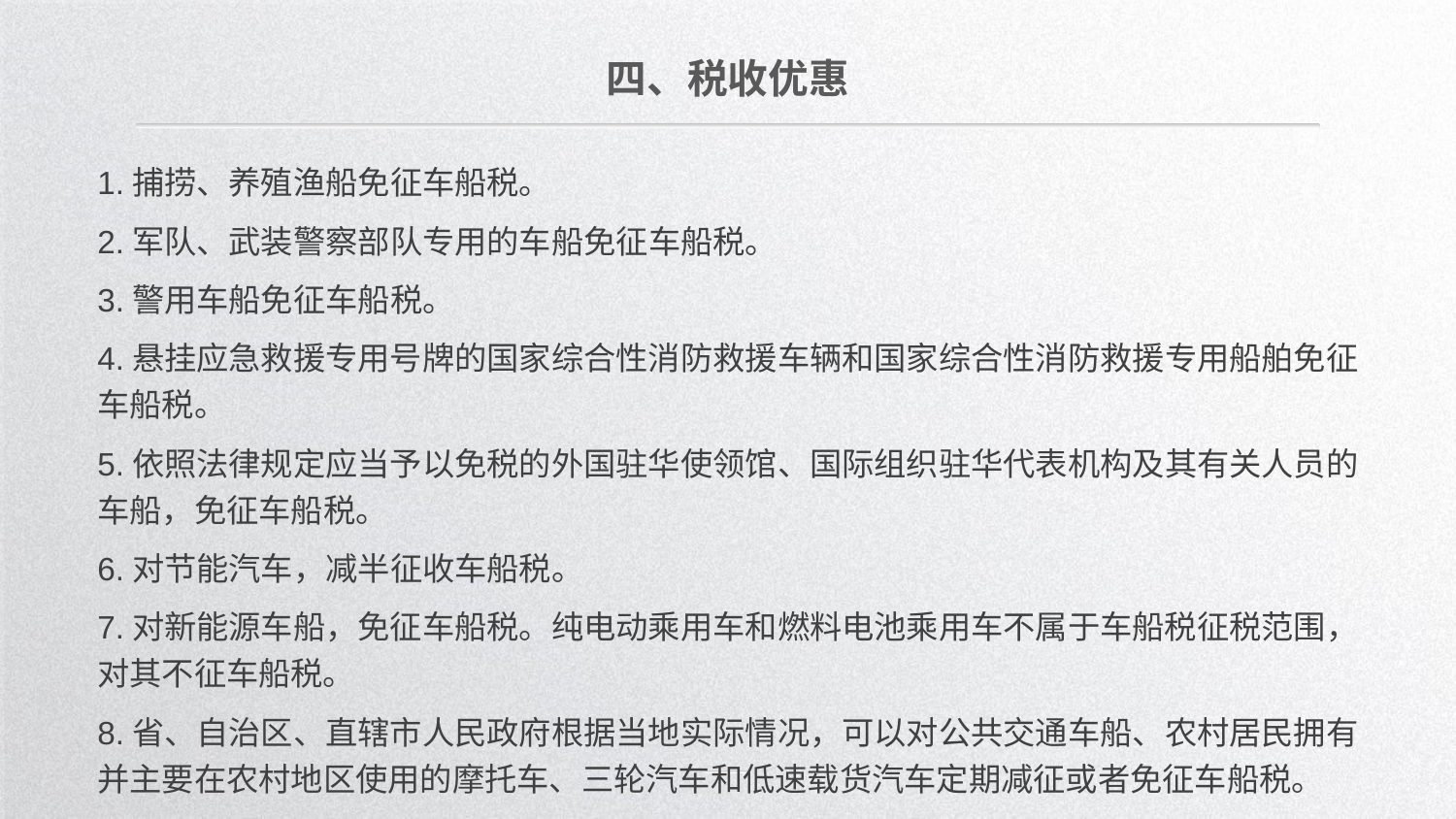

四、税收优惠
1.捕捞、养殖渔船免征车船税。
2.军队、武装警察部队专用的车船免征车船税。
3.警用车船免征车船税。
4.悬挂应急救援专用号牌的国家综合性消防救援车辆和国家综合性消防救援专用船舶免征车船税。
5.依照法律规定应当予以免税的外国驻华使领馆、国际组织驻华代表机构及其有关人员的车船，免征车船税。
6.对节能汽车，减半征收车船税。
7.对新能源车船，免征车船税。纯电动乘用车和燃料电池乘用车不属于车船税征税范围，对其不征车船税。
8.省、自治区、直辖市人民政府根据当地实际情况，可以对公共交通车船、农村居民拥有并主要在农村地区使用的摩托车、三轮汽车和低速载货汽车定期减征或者免征车船税。